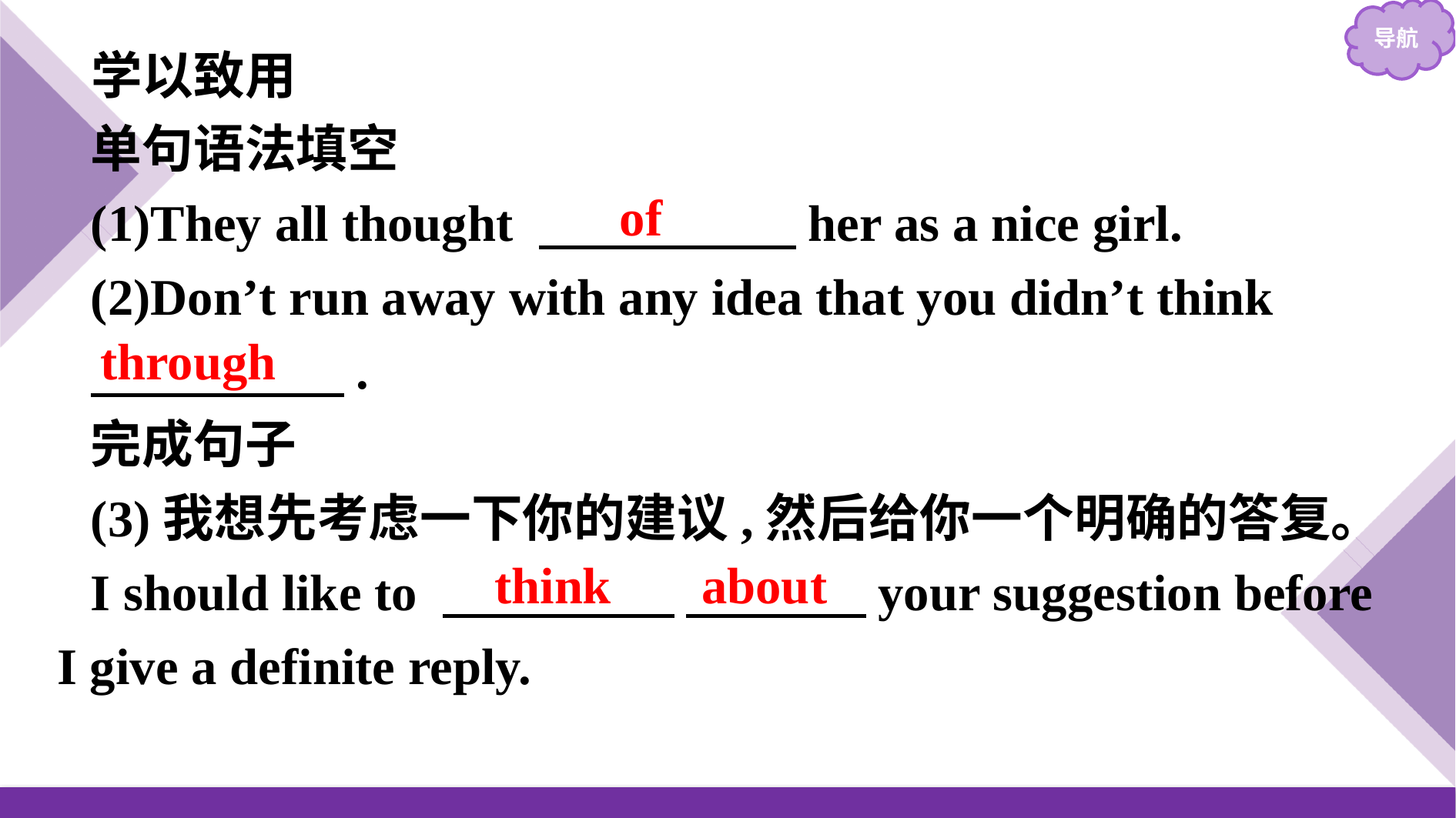

学以致用
单句语法填空
(1)They all thought 　　　　　her as a nice girl.
(2)Don’t run away with any idea that you didn’t think
　                .
完成句子
(3)我想先考虑一下你的建议,然后给你一个明确的答复。
I should like to 　　　　  　　　 your suggestion before I give a definite reply.
of
through
think       about